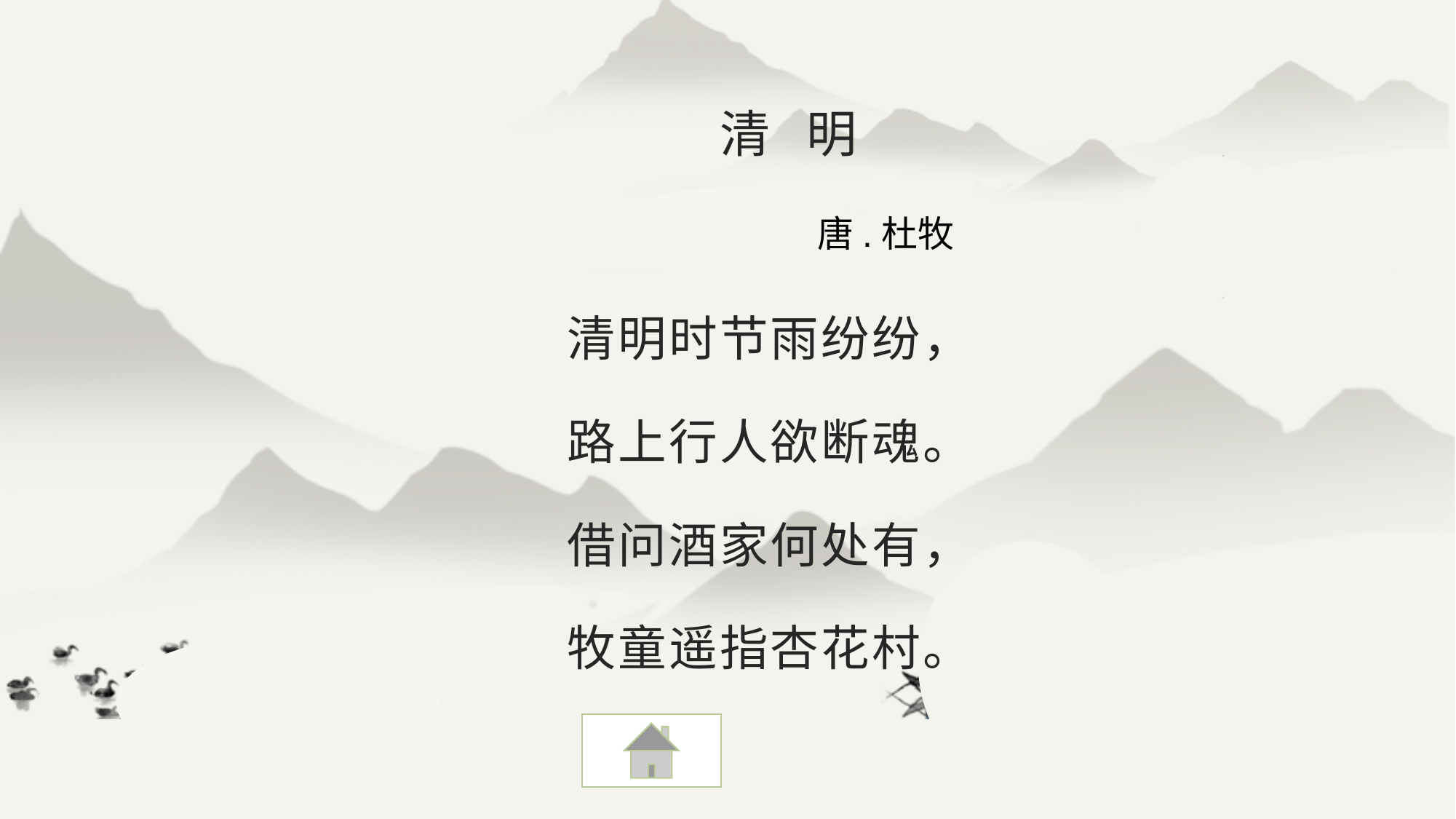

# 清  明
唐.杜牧
清明时节雨纷纷，
路上行人欲断魂。
借问酒家何处有，
牧童遥指杏花村。